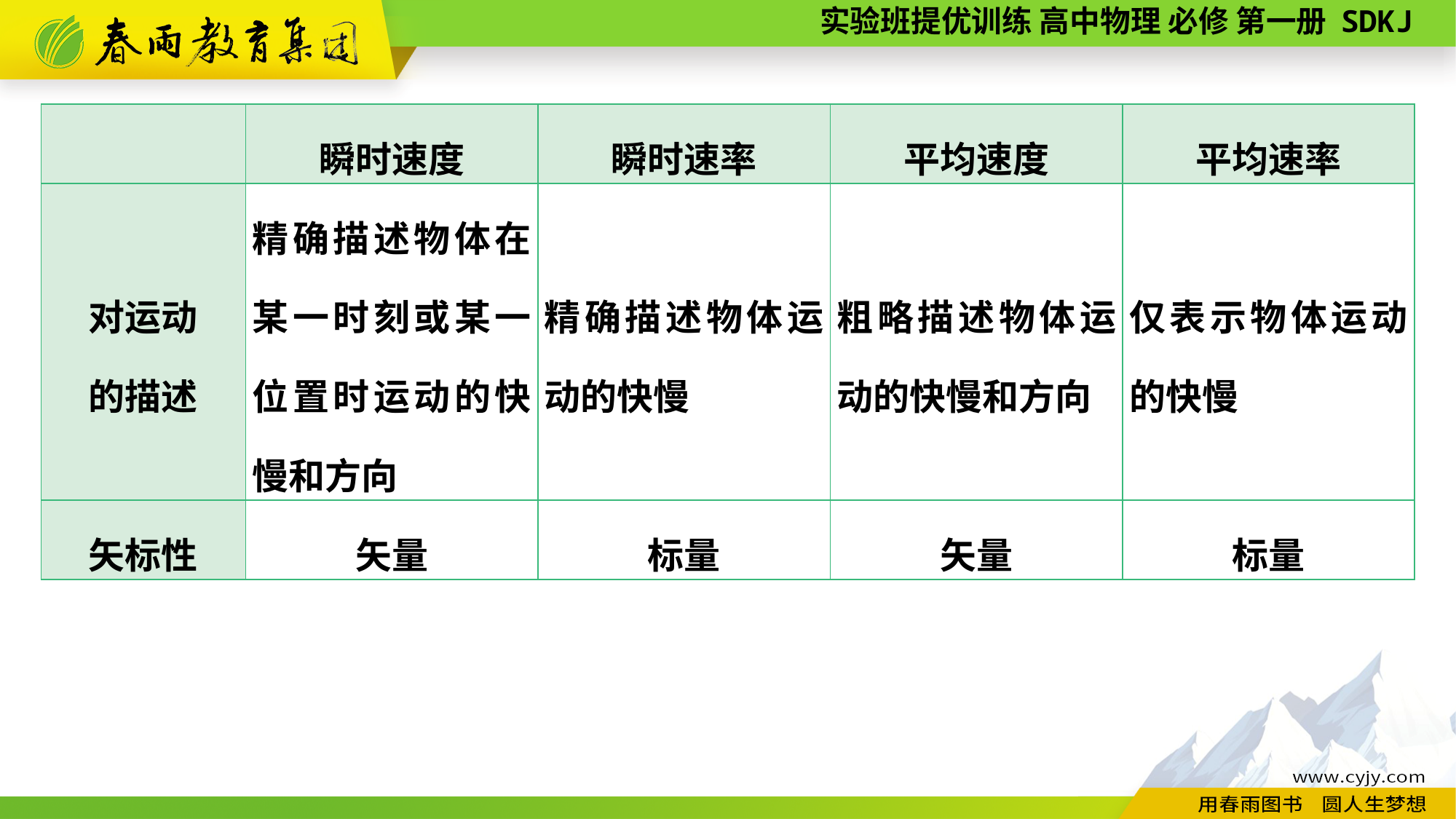

|  | 瞬时速度 | 瞬时速率 | 平均速度 | 平均速率 |
| --- | --- | --- | --- | --- |
| 对运动 的描述 | 精确描述物体在某一时刻或某一位置时运动的快慢和方向 | 精确描述物体运动的快慢 | 粗略描述物体运动的快慢和方向 | 仅表示物体运动的快慢 |
| 矢标性 | 矢量 | 标量 | 矢量 | 标量 |